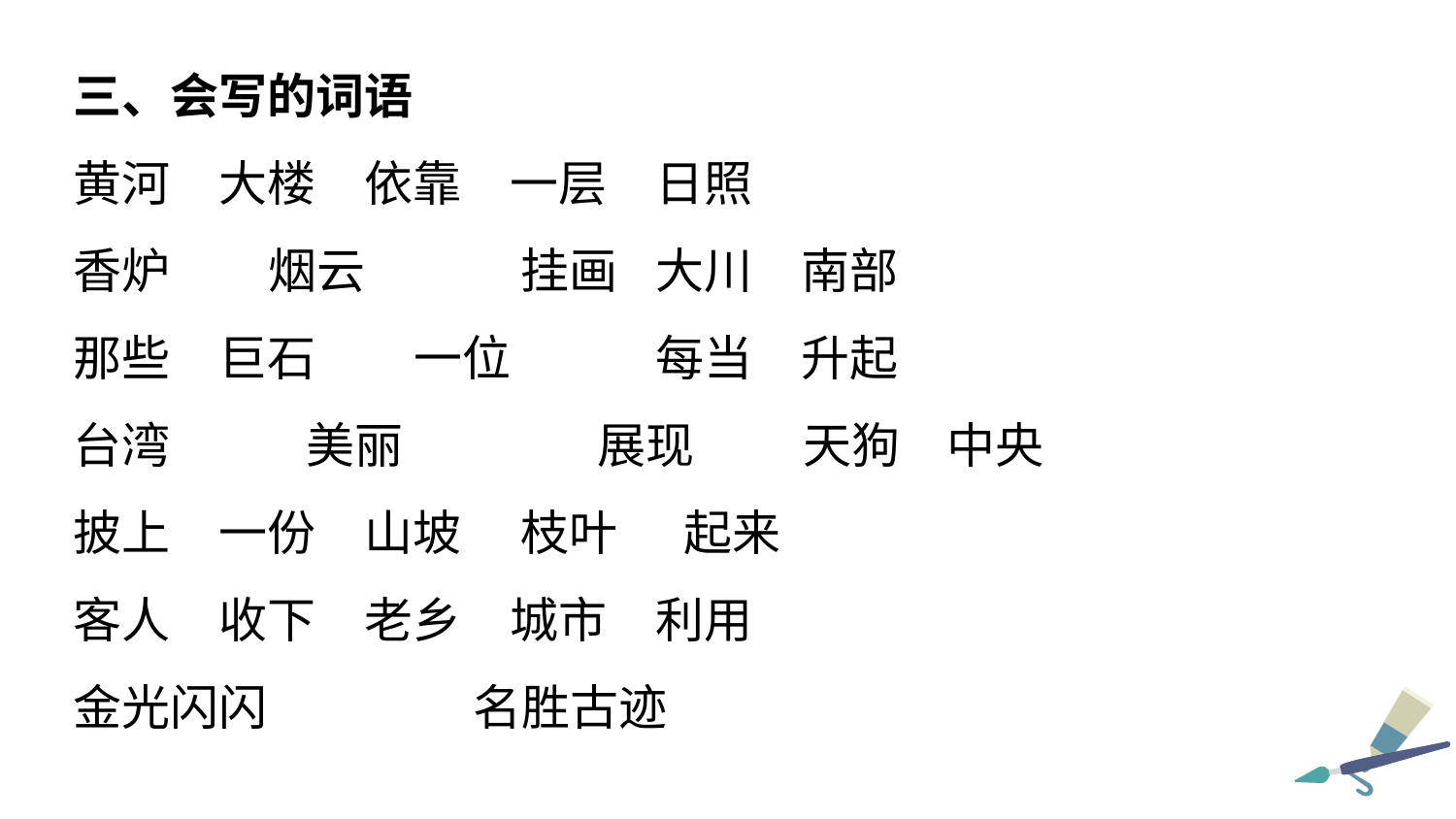

三、会写的词语
黄河 	大楼 	依靠 	一层 	日照
香炉         烟云 	 挂画 	大川 	南部
那些 	巨石         一位 	每当 	升起
台湾	        美丽	        展现          天狗 	中央
披上 	一份 	山坡 	 枝叶      起来
客人 	收下 	老乡 	城市 	利用
金光闪闪 	          名胜古迹